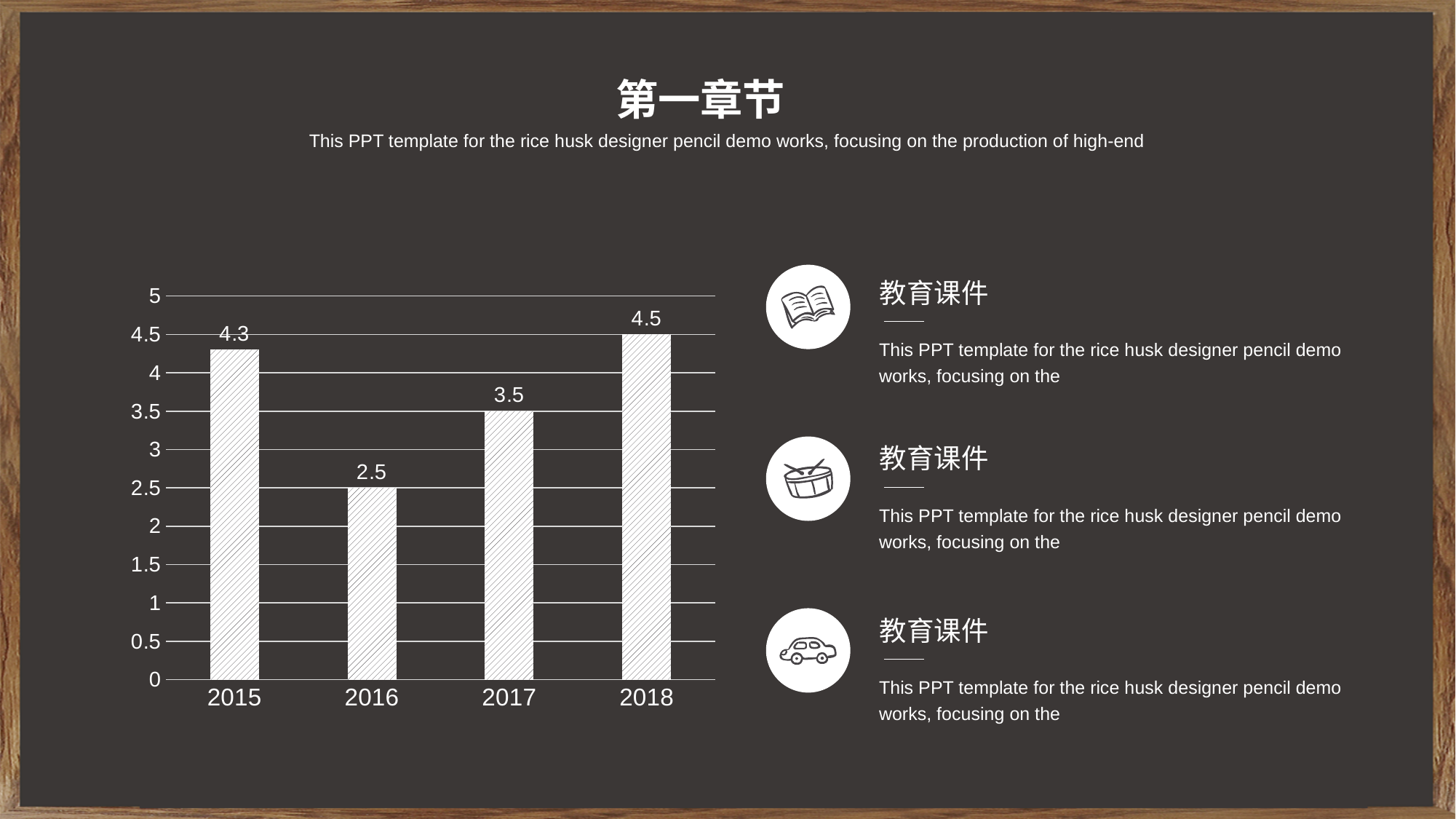

第一章节
This PPT template for the rice husk designer pencil demo works, focusing on the production of high-end

教育课件
This PPT template for the rice husk designer pencil demo works, focusing on the

### Chart

| Category | 销售 |
|---|---|
| 2015 | 4.3 |
| 2016 | 2.5 |
| 2017 | 3.5 |
| 2018 | 4.5 |
教育课件
This PPT template for the rice husk designer pencil demo works, focusing on the

教育课件
This PPT template for the rice husk designer pencil demo works, focusing on the